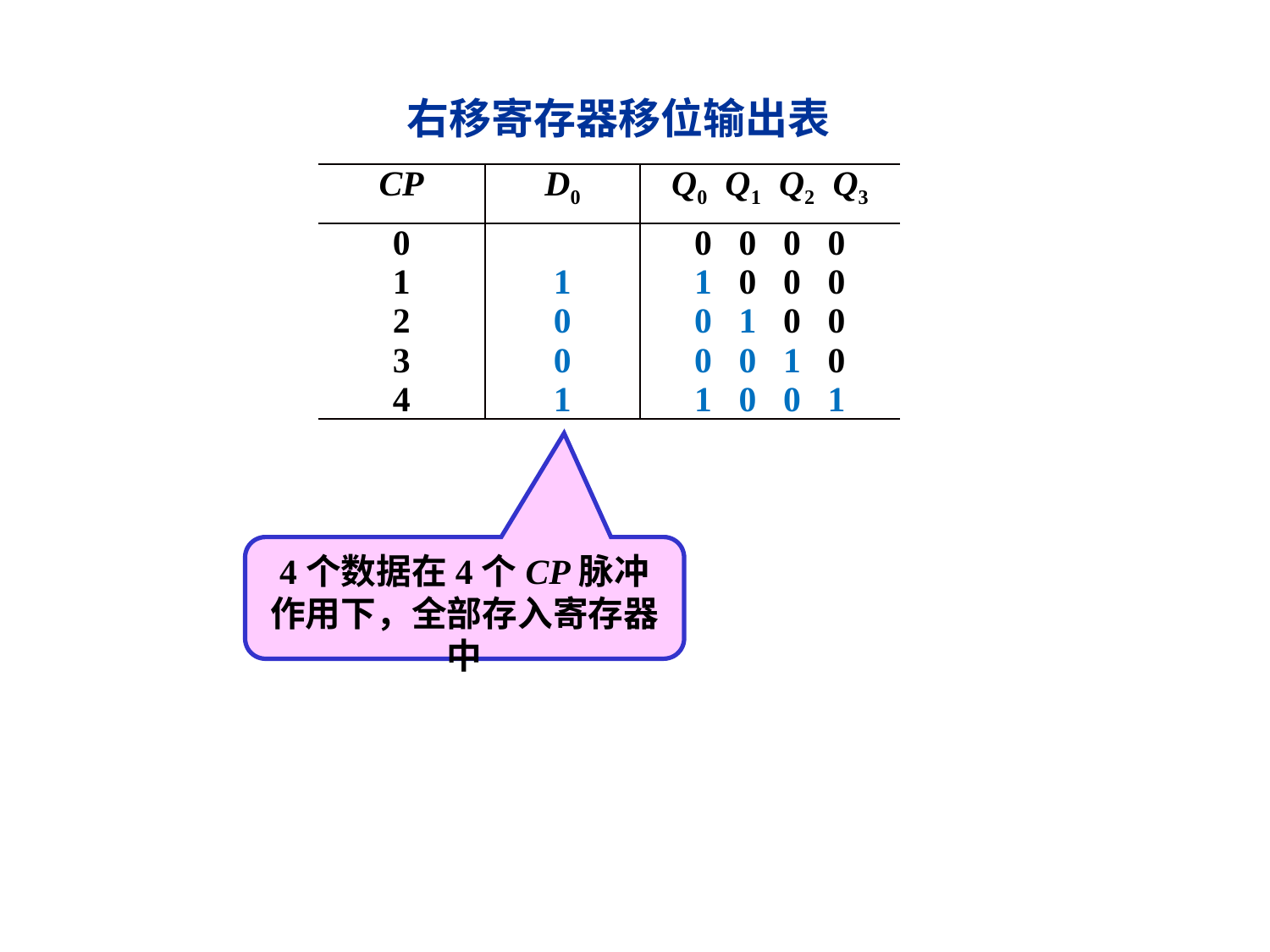

右移寄存器移位输出表
| CP | D0 | Q0 Q1 Q2 Q3 |
| --- | --- | --- |
| 0 1 2 3 4 | 1 0 0 1 | 0 0 0 0 1 0 0 0 0 1 0 0 0 0 1 0 1 0 0 1 |
4个数据在4个CP脉冲作用下，全部存入寄存器中